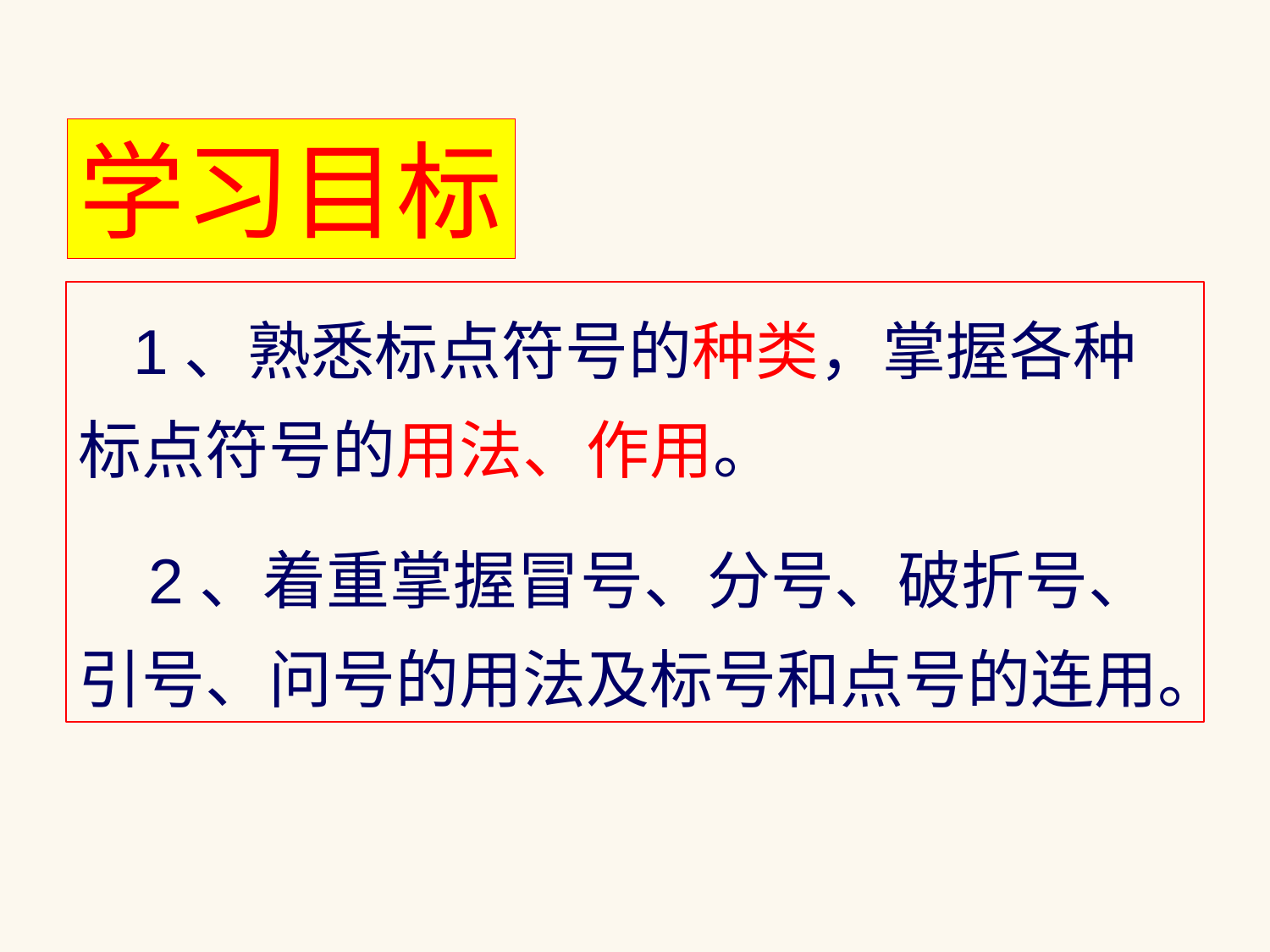

学习目标
    1、熟悉标点符号的种类，掌握各种标点符号的用法、作用。
    2、着重掌握冒号、分号、破折号、引号、问号的用法及标号和点号的连用。